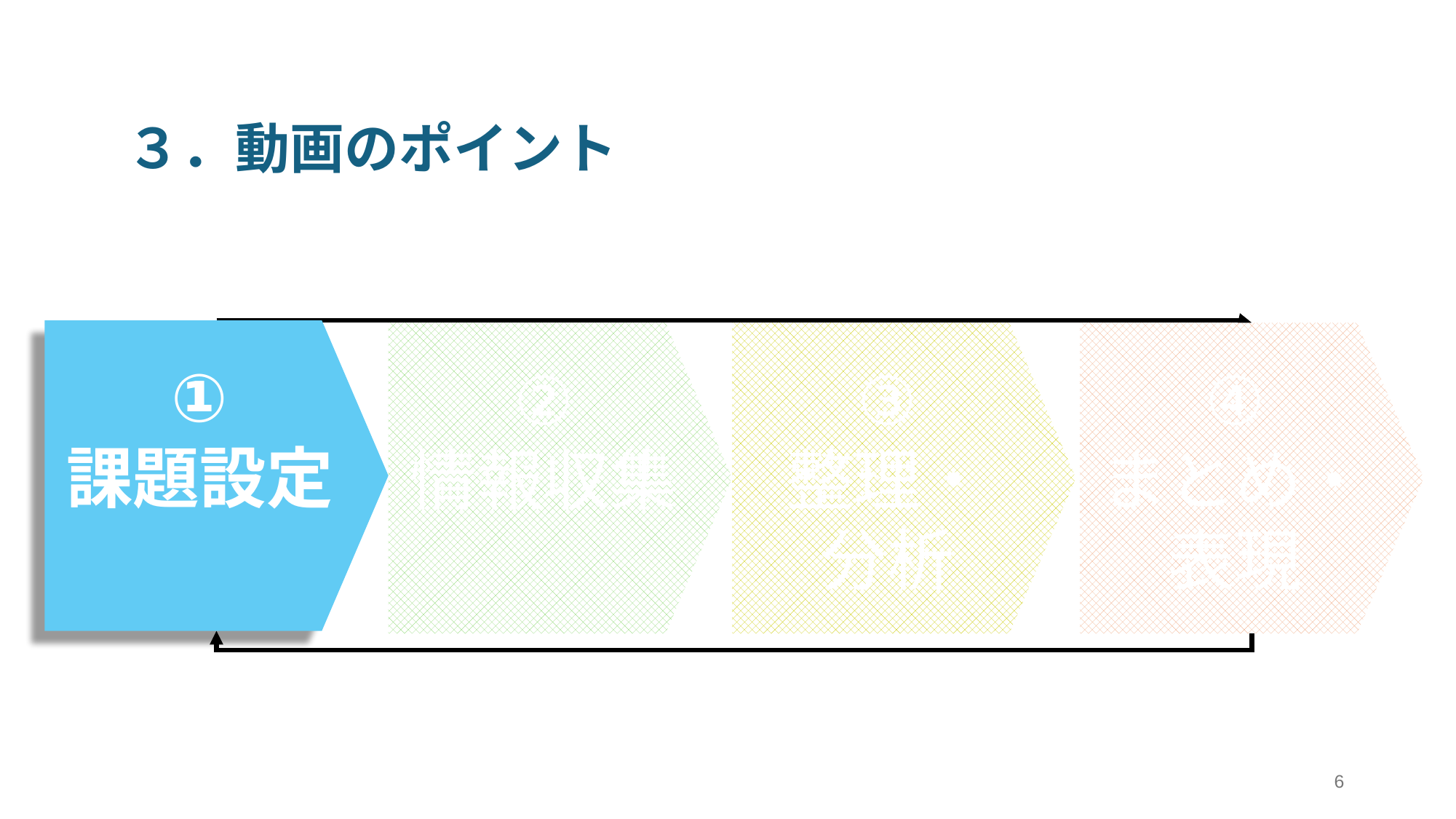

３．動画のポイント
①
課題設定

②
情報収集

③
整理・
分析
④
まとめ・
表現
6